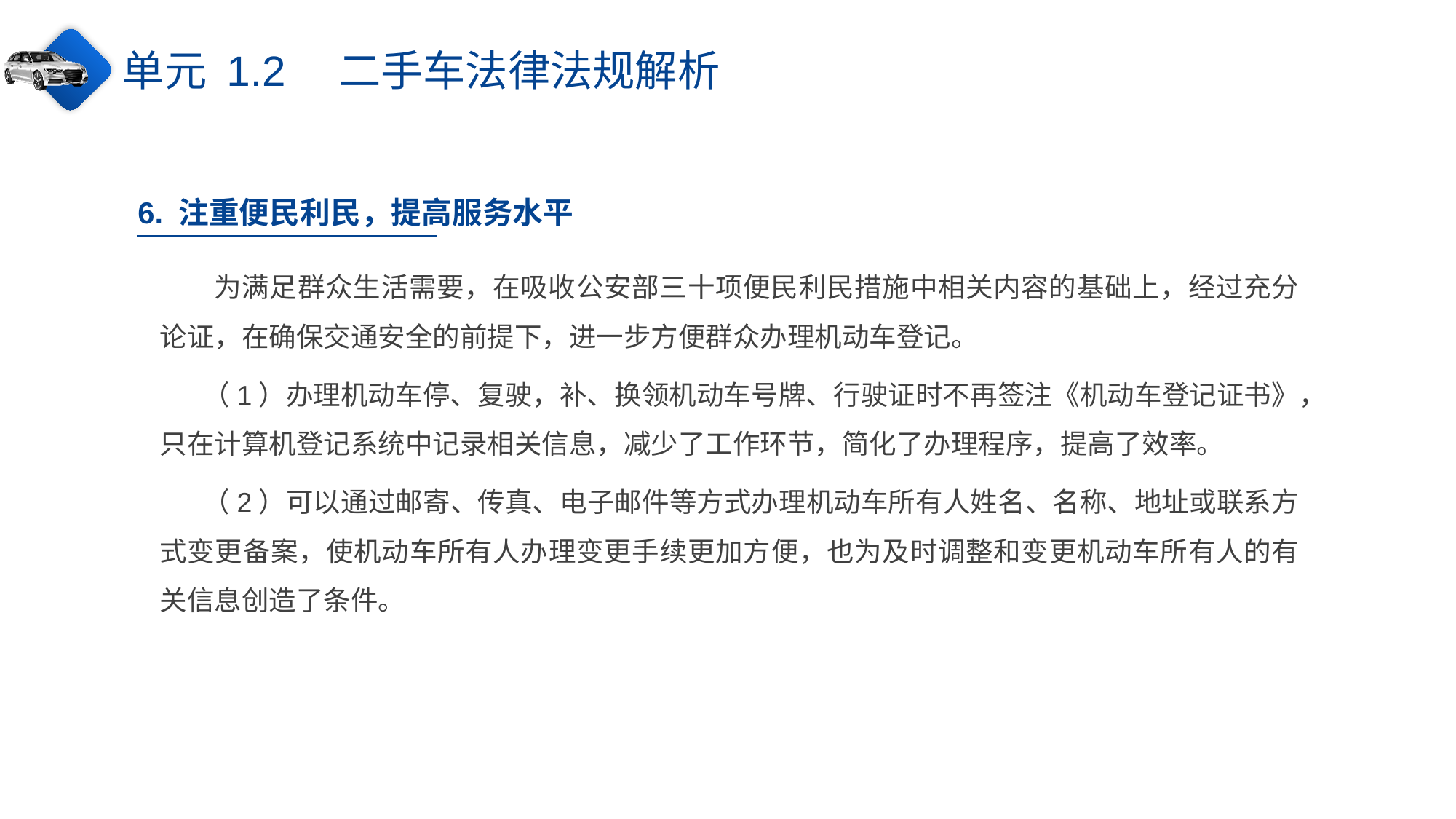

单元 1.2　二手车法律法规解析
6. 注重便民利民，提高服务水平
为满足群众生活需要，在吸收公安部三十项便民利民措施中相关内容的基础上，经过充分论证，在确保交通安全的前提下，进一步方便群众办理机动车登记。
（1）办理机动车停、复驶，补、换领机动车号牌、行驶证时不再签注《机动车登记证书》，只在计算机登记系统中记录相关信息，减少了工作环节，简化了办理程序，提高了效率。
（2）可以通过邮寄、传真、电子邮件等方式办理机动车所有人姓名、名称、地址或联系方式变更备案，使机动车所有人办理变更手续更加方便，也为及时调整和变更机动车所有人的有关信息创造了条件。